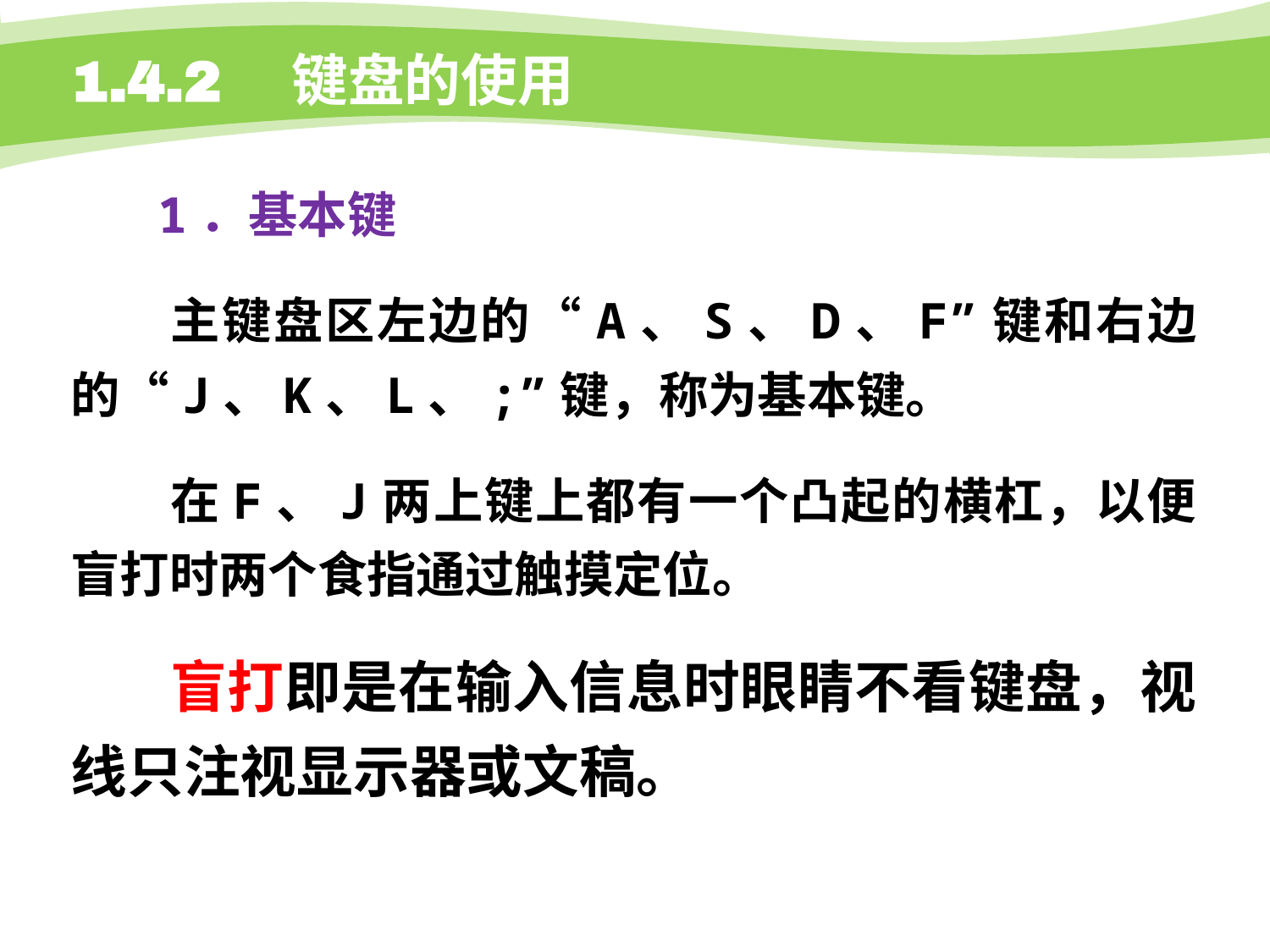

# 1.4.2　键盘的使用
1．基本键
主键盘区左边的“A、S、D、F”键和右边的“J、K、L、;”键，称为基本键。
在F、J两上键上都有一个凸起的横杠，以便盲打时两个食指通过触摸定位。
盲打即是在输入信息时眼睛不看键盘，视线只注视显示器或文稿。